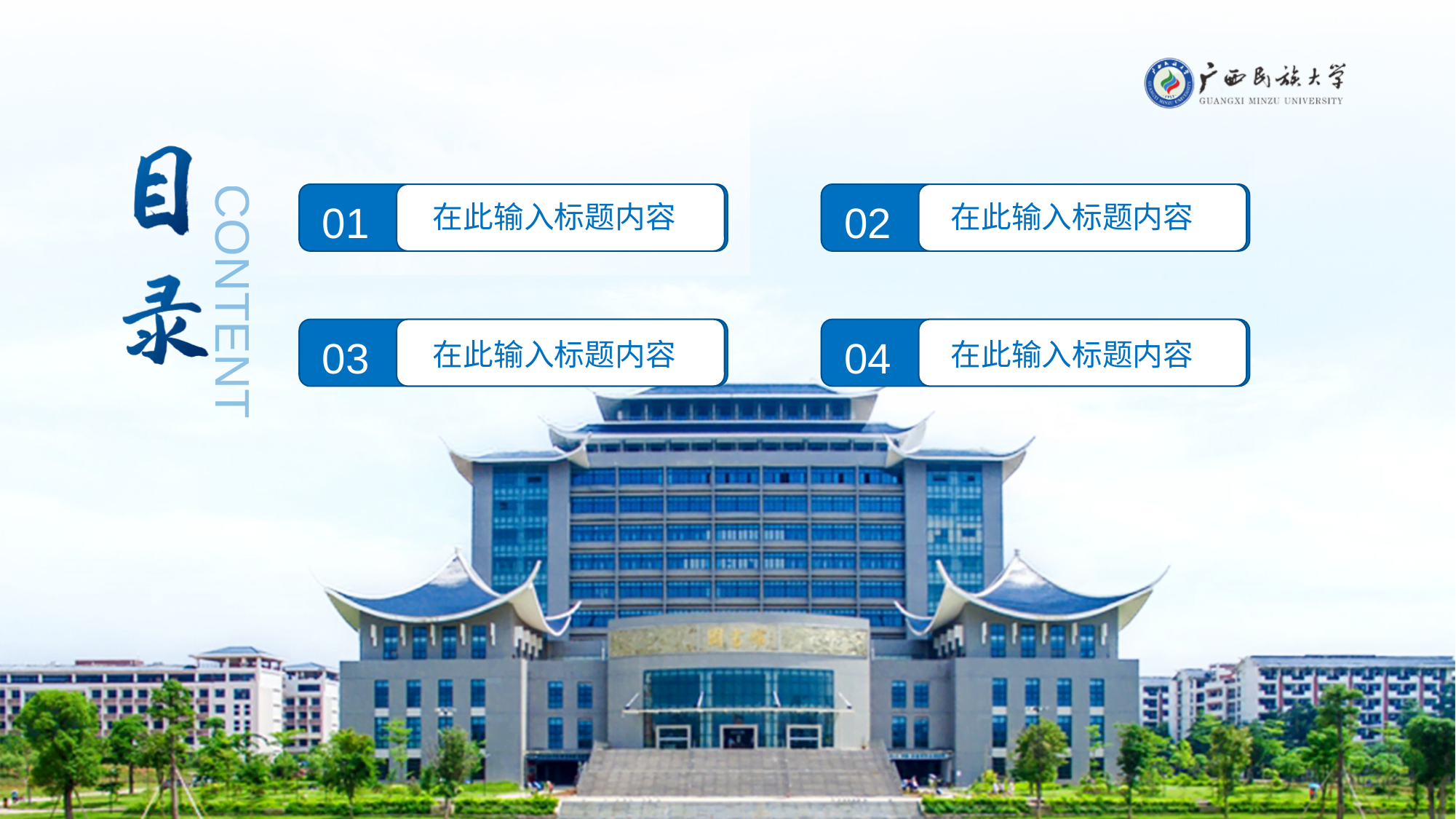

01
02
在此输入标题内容
在此输入标题内容

03
04
在此输入标题内容
在此输入标题内容